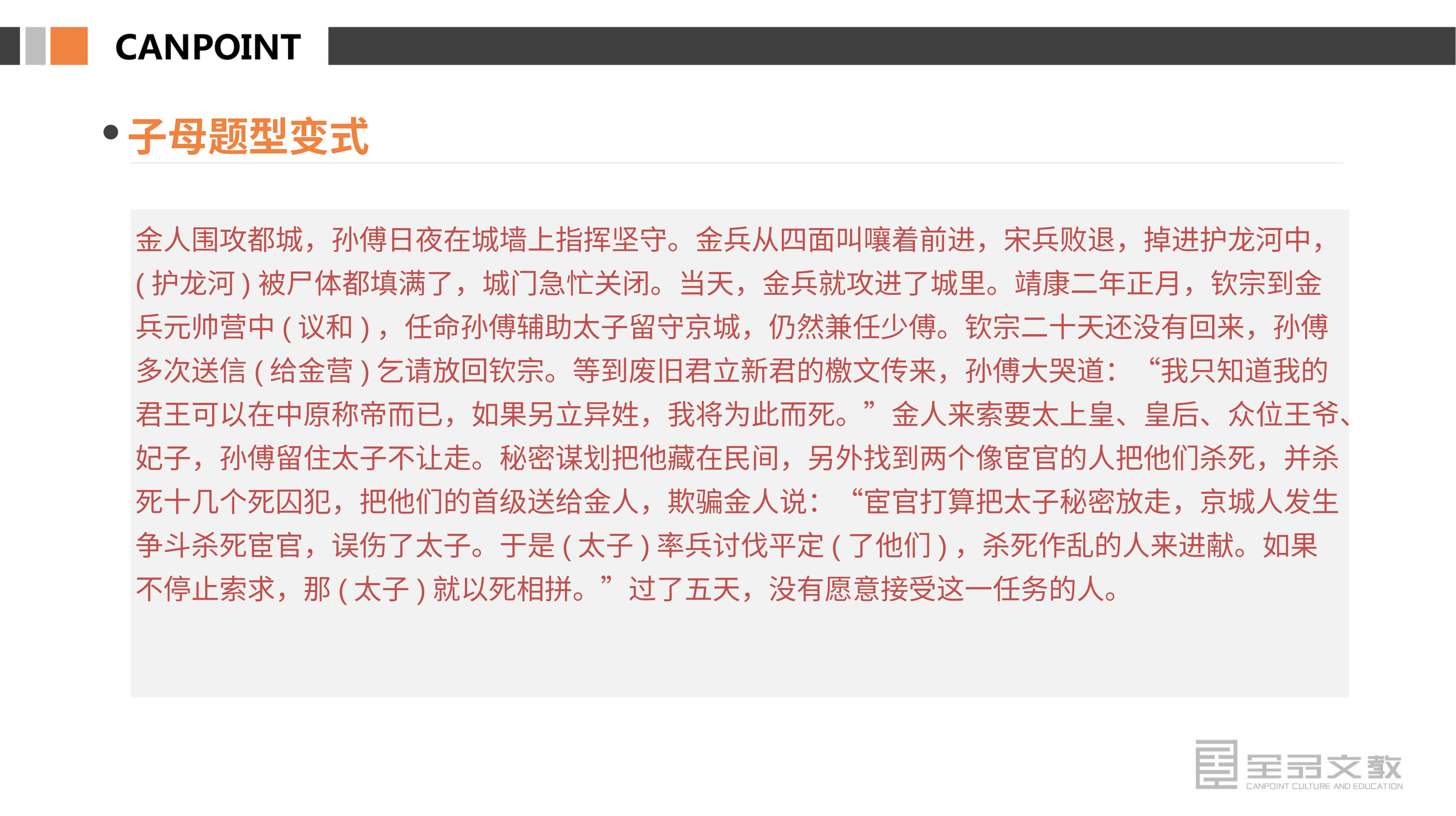

子母题型变式

金人围攻都城，孙傅日夜在城墙上指挥坚守。金兵从四面叫嚷着前进，宋兵败退，掉进护龙河中，(护龙河)被尸体都填满了，城门急忙关闭。当天，金兵就攻进了城里。靖康二年正月，钦宗到金兵元帅营中(议和)，任命孙傅辅助太子留守京城，仍然兼任少傅。钦宗二十天还没有回来，孙傅多次送信(给金营)乞请放回钦宗。等到废旧君立新君的檄文传来，孙傅大哭道：“我只知道我的君王可以在中原称帝而已，如果另立异姓，我将为此而死。”金人来索要太上皇、皇后、众位王爷、妃子，孙傅留住太子不让走。秘密谋划把他藏在民间，另外找到两个像宦官的人把他们杀死，并杀死十几个死囚犯，把他们的首级送给金人，欺骗金人说：“宦官打算把太子秘密放走，京城人发生争斗杀死宦官，误伤了太子。于是(太子)率兵讨伐平定(了他们)，杀死作乱的人来进献。如果不停止索求，那(太子)就以死相拼。”过了五天，没有愿意接受这一任务的人。